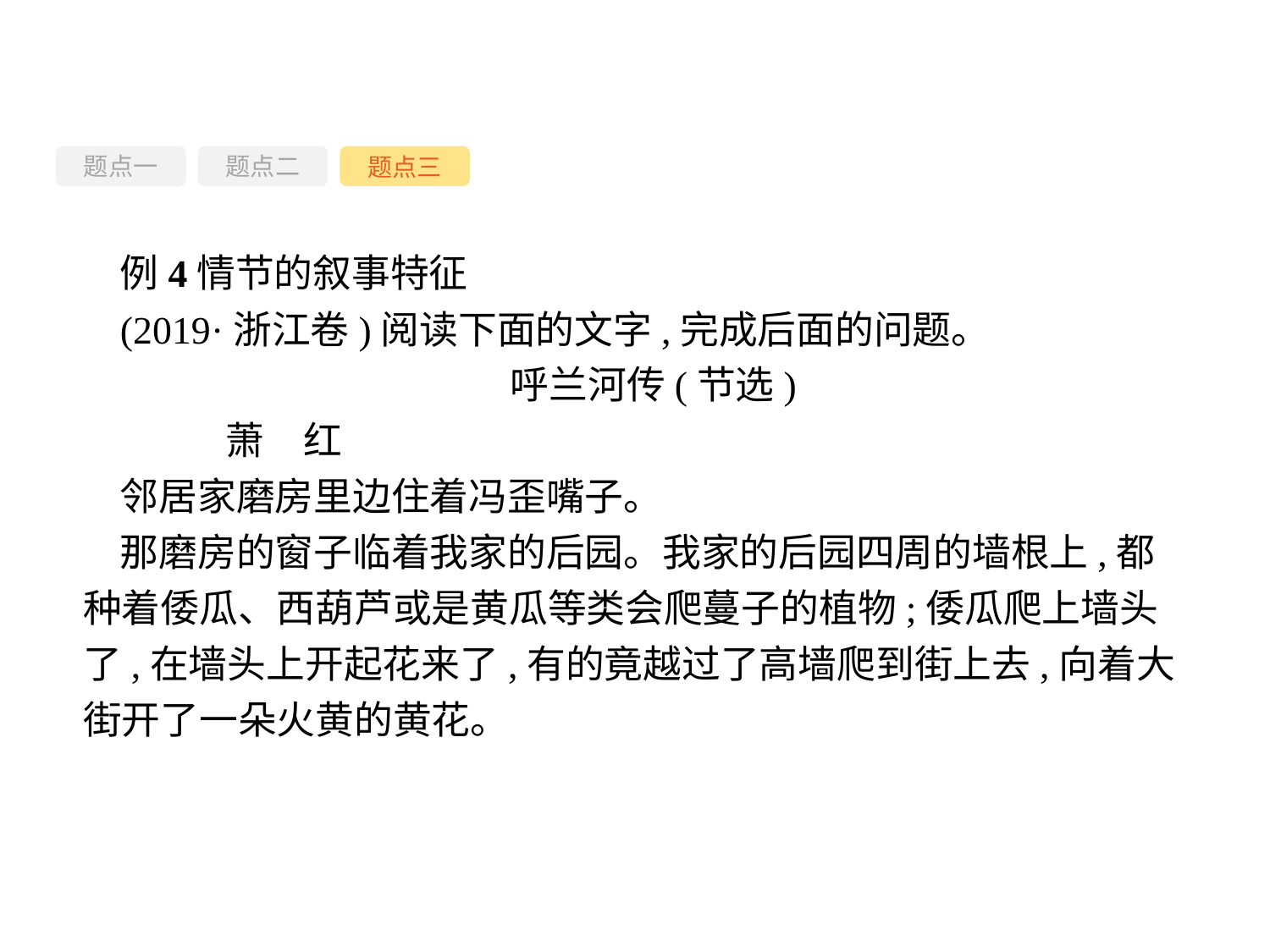

题点一
题点三
题点二
例4情节的叙事特征
(2019·浙江卷)阅读下面的文字,完成后面的问题。
呼兰河传(节选)
	萧　红
邻居家磨房里边住着冯歪嘴子。
那磨房的窗子临着我家的后园。我家的后园四周的墙根上,都种着倭瓜、西葫芦或是黄瓜等类会爬蔓子的植物;倭瓜爬上墙头了,在墙头上开起花来了,有的竟越过了高墙爬到街上去,向着大街开了一朵火黄的黄花。
-115-